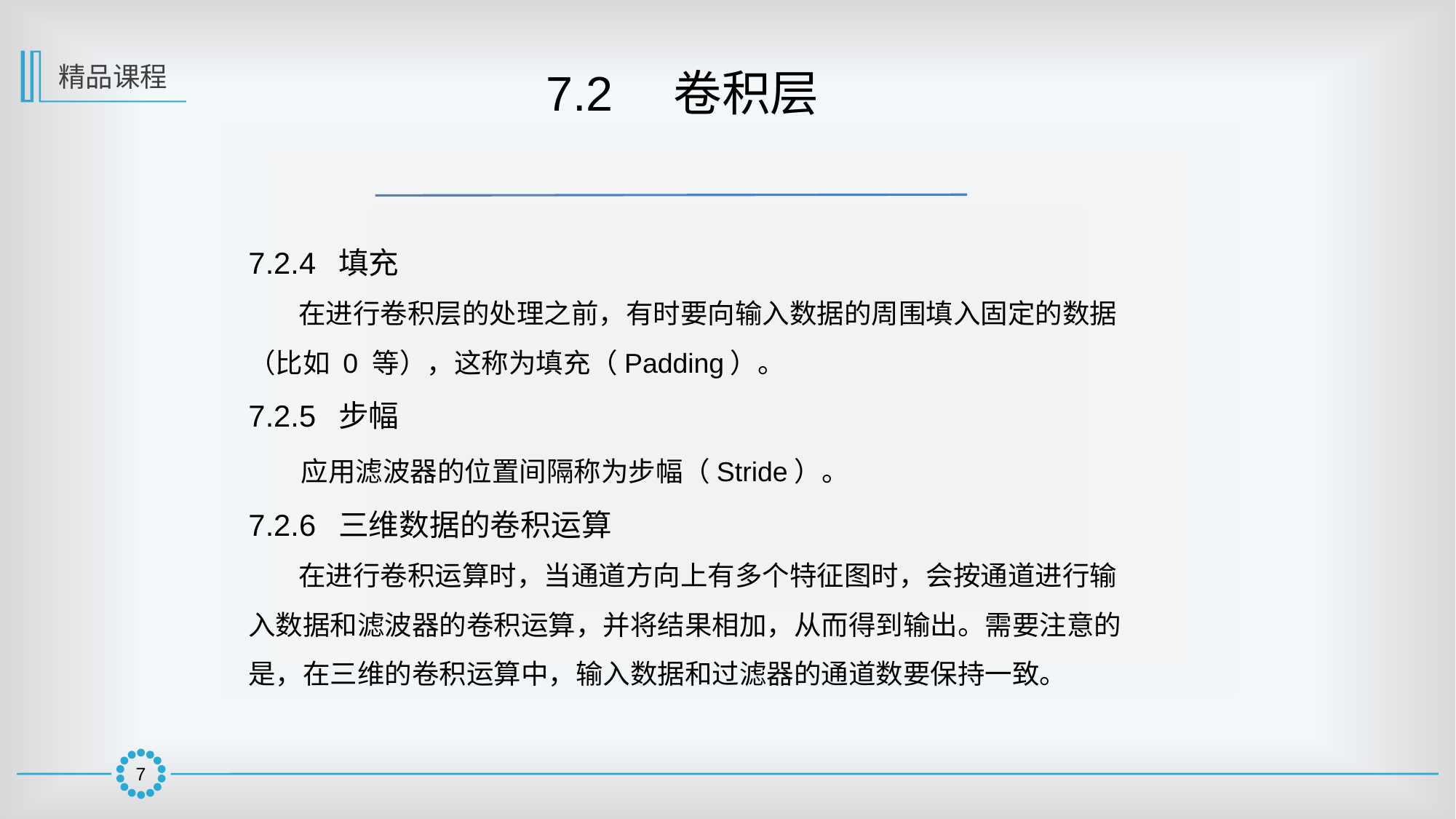

精品课程
 7.2　卷积层

7.2.4 填充
       在进行卷积层的处理之前，有时要向输入数据的周围填入固定的数据（比如 0 等），这称为填充（Padding）。
7.2.5 步幅
       应用滤波器的位置间隔称为步幅（Stride）。
7.2.6 三维数据的卷积运算
       在进行卷积运算时，当通道方向上有多个特征图时，会按通道进行输入数据和滤波器的卷积运算，并将结果相加，从而得到输出。需要注意的是，在三维的卷积运算中，输入数据和过滤器的通道数要保持一致。

7